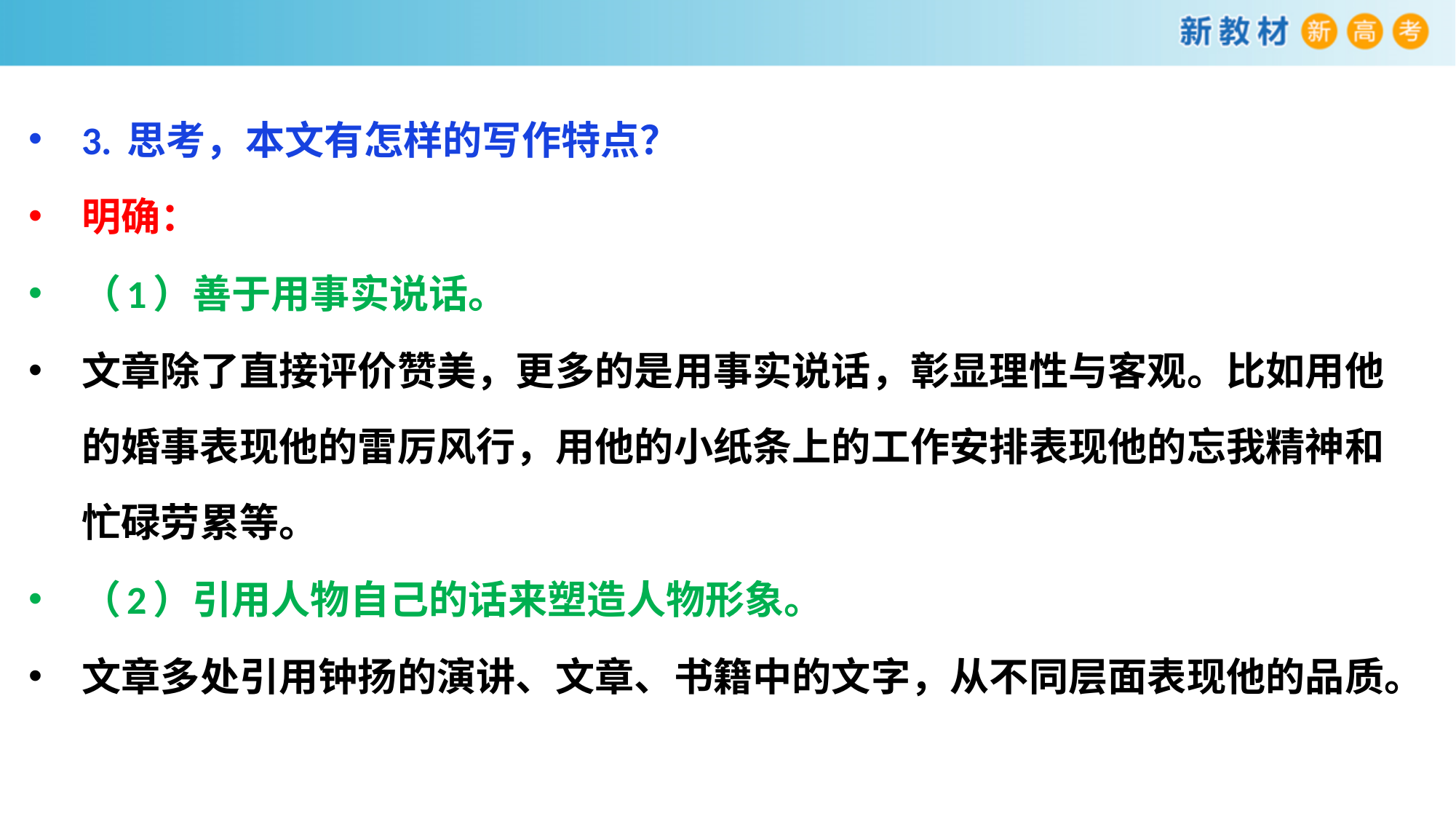

3. 思考，本文有怎样的写作特点？
明确：
（1）善于用事实说话。
文章除了直接评价赞美，更多的是用事实说话，彰显理性与客观。比如用他的婚事表现他的雷厉风行，用他的小纸条上的工作安排表现他的忘我精神和忙碌劳累等。
（2）引用人物自己的话来塑造人物形象。
文章多处引用钟扬的演讲、文章、书籍中的文字，从不同层面表现他的品质。